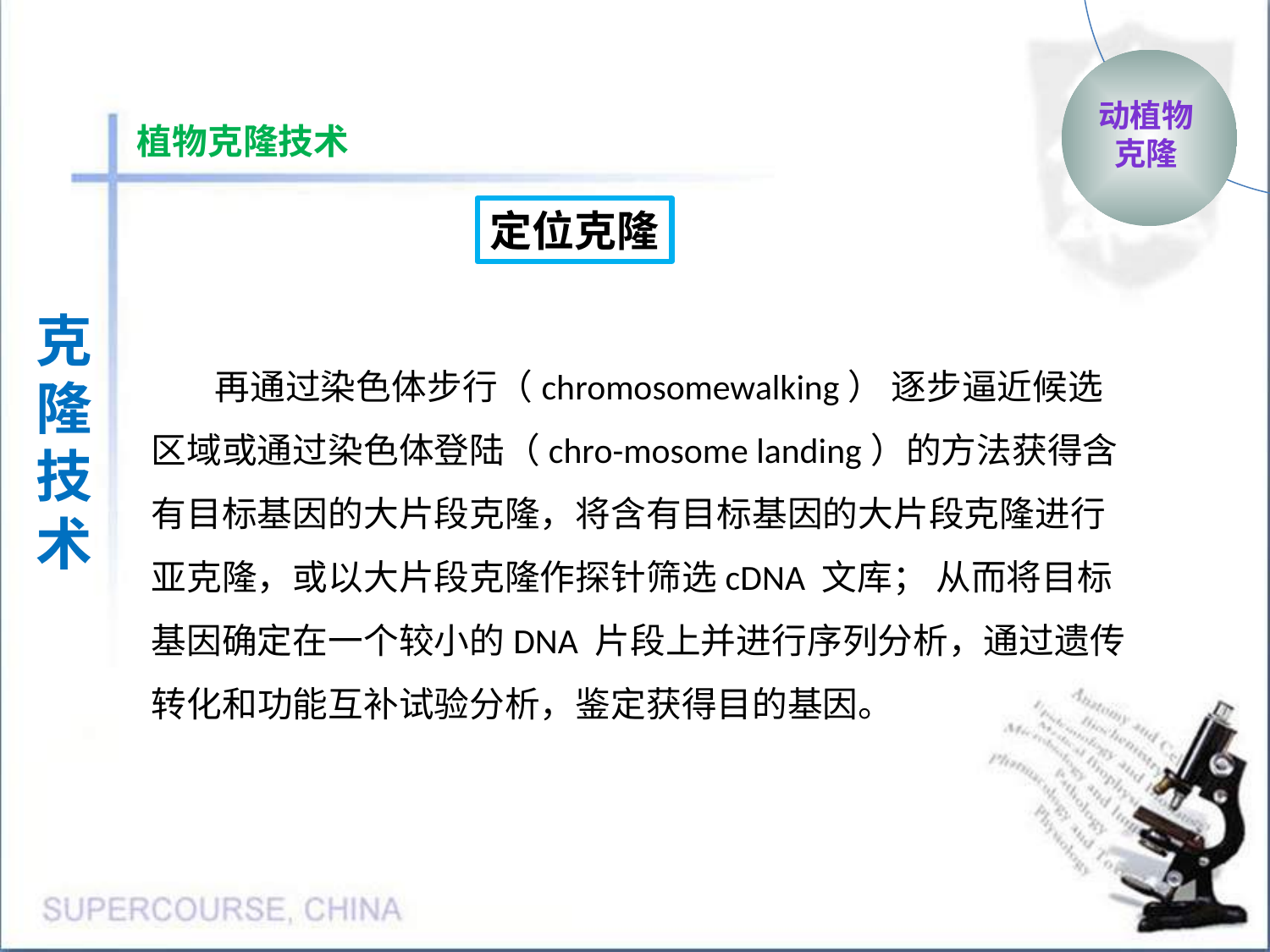

动植物
克隆
植物克隆技术
定位克隆
克隆
技术
再通过染色体步行（chromosomewalking） 逐步逼近候选区域或通过染色体登陆（chro-mosome landing）的方法获得含有目标基因的大片段克隆，将含有目标基因的大片段克隆进行亚克隆，或以大片段克隆作探针筛选cDNA 文库； 从而将目标基因确定在一个较小的DNA 片段上并进行序列分析，通过遗传转化和功能互补试验分析，鉴定获得目的基因。